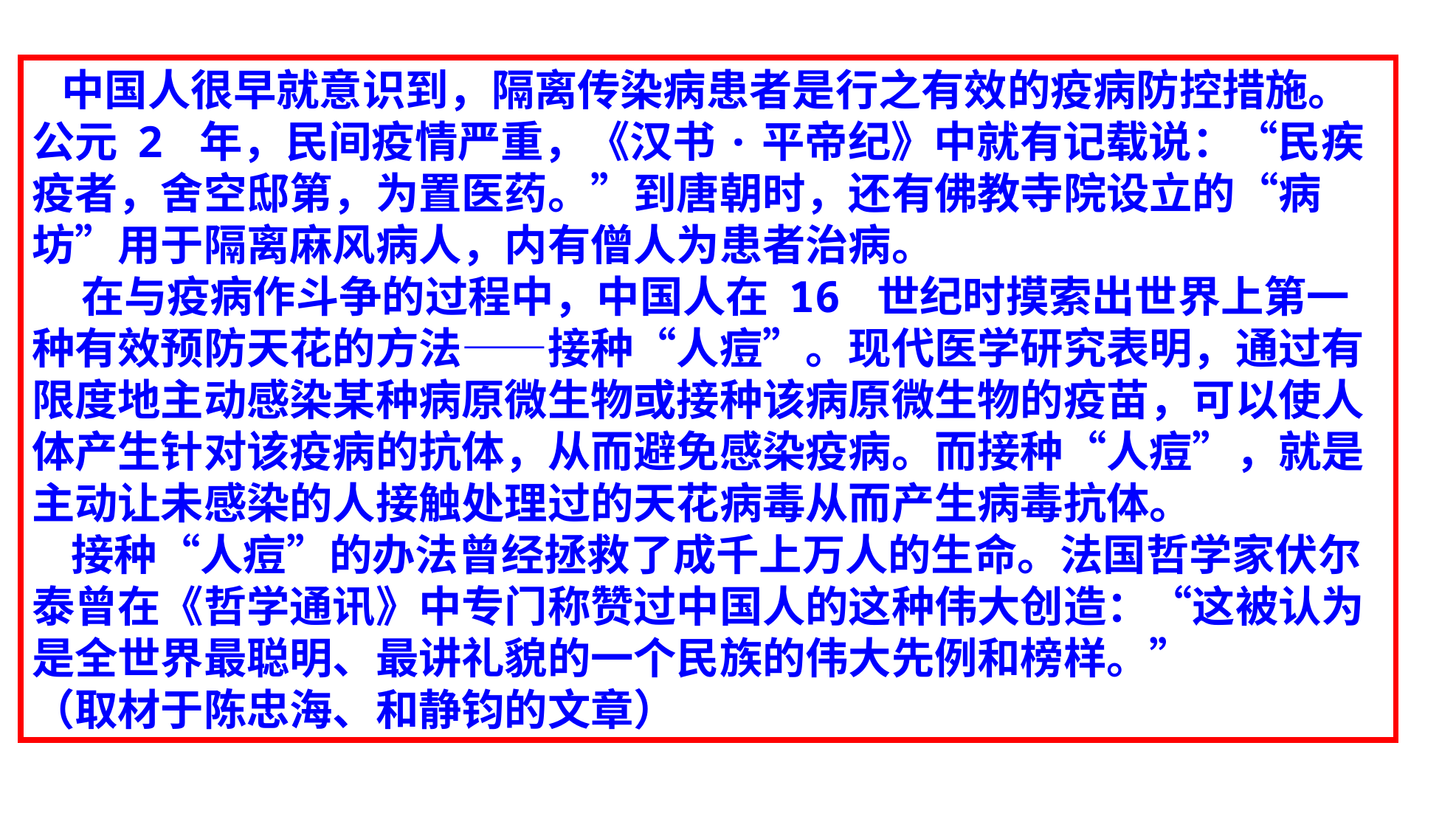

中国人很早就意识到，隔离传染病患者是行之有效的疫病防控措施。公元 2 年，民间疫情严重，《汉书·平帝纪》中就有记载说：“民疾疫者，舍空邸第，为置医药。”到唐朝时，还有佛教寺院设立的“病坊”用于隔离麻风病人，内有僧人为患者治病。
    在与疫病作斗争的过程中，中国人在 16 世纪时摸索出世界上第一种有效预防天花的方法——接种“人痘”。现代医学研究表明，通过有限度地主动感染某种病原微生物或接种该病原微生物的疫苗，可以使人体产生针对该疫病的抗体，从而避免感染疫病。而接种“人痘”，就是主动让未感染的人接触处理过的天花病毒从而产生病毒抗体。
   接种“人痘”的办法曾经拯救了成千上万人的生命。法国哲学家伏尔泰曾在《哲学通讯》中专门称赞过中国人的这种伟大创造：“这被认为是全世界最聪明、最讲礼貌的一个民族的伟大先例和榜样。”
（取材于陈忠海、和静钧的文章）